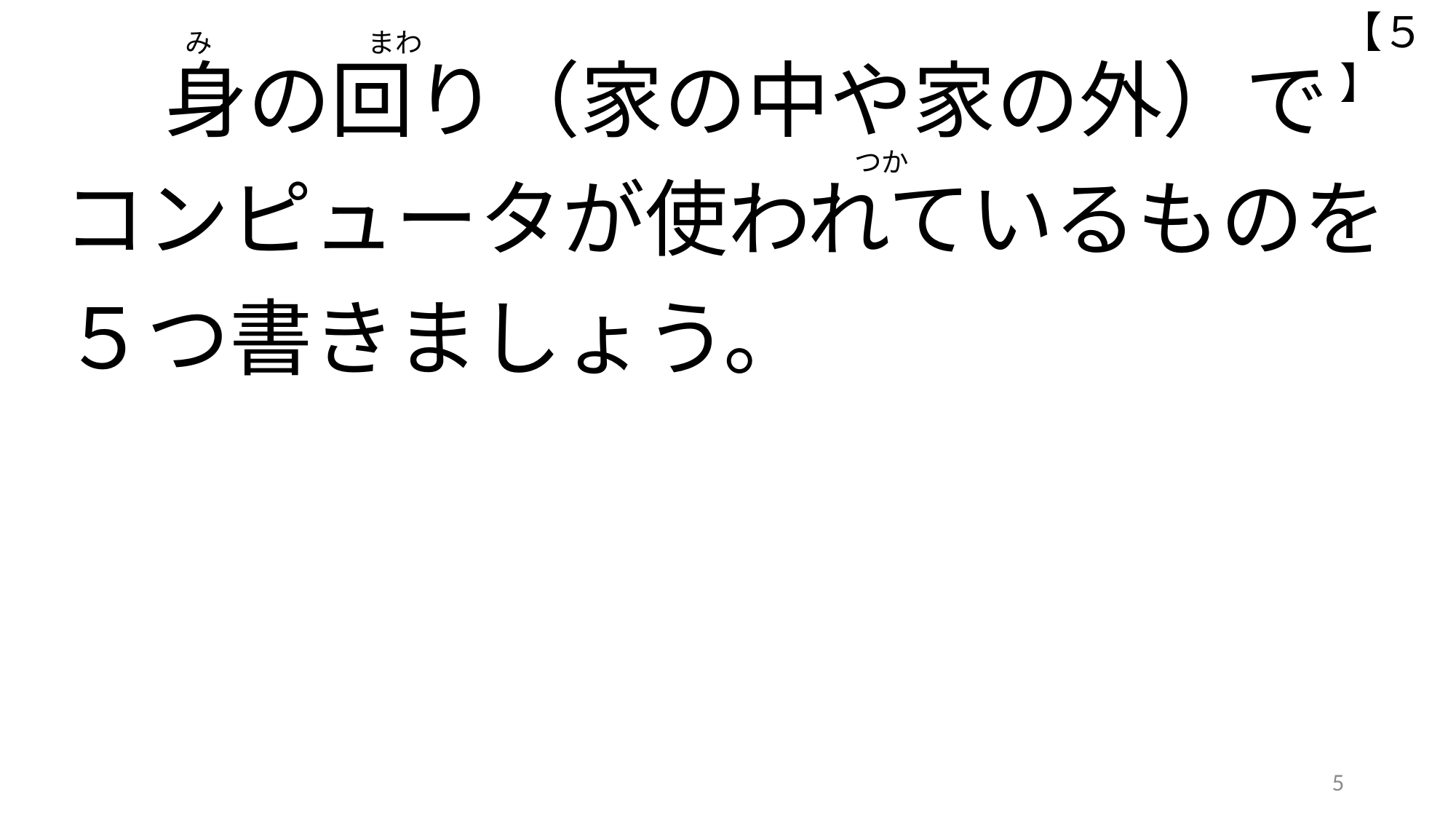

【５】
# み            　　　まわ 　 身の回り（家の中や家の外）で 　　　　　　　　　　　　　　　　　　　　　　　　　　　　　つか コンピュータが使われているものを 　 ５つ書きましょう。
5